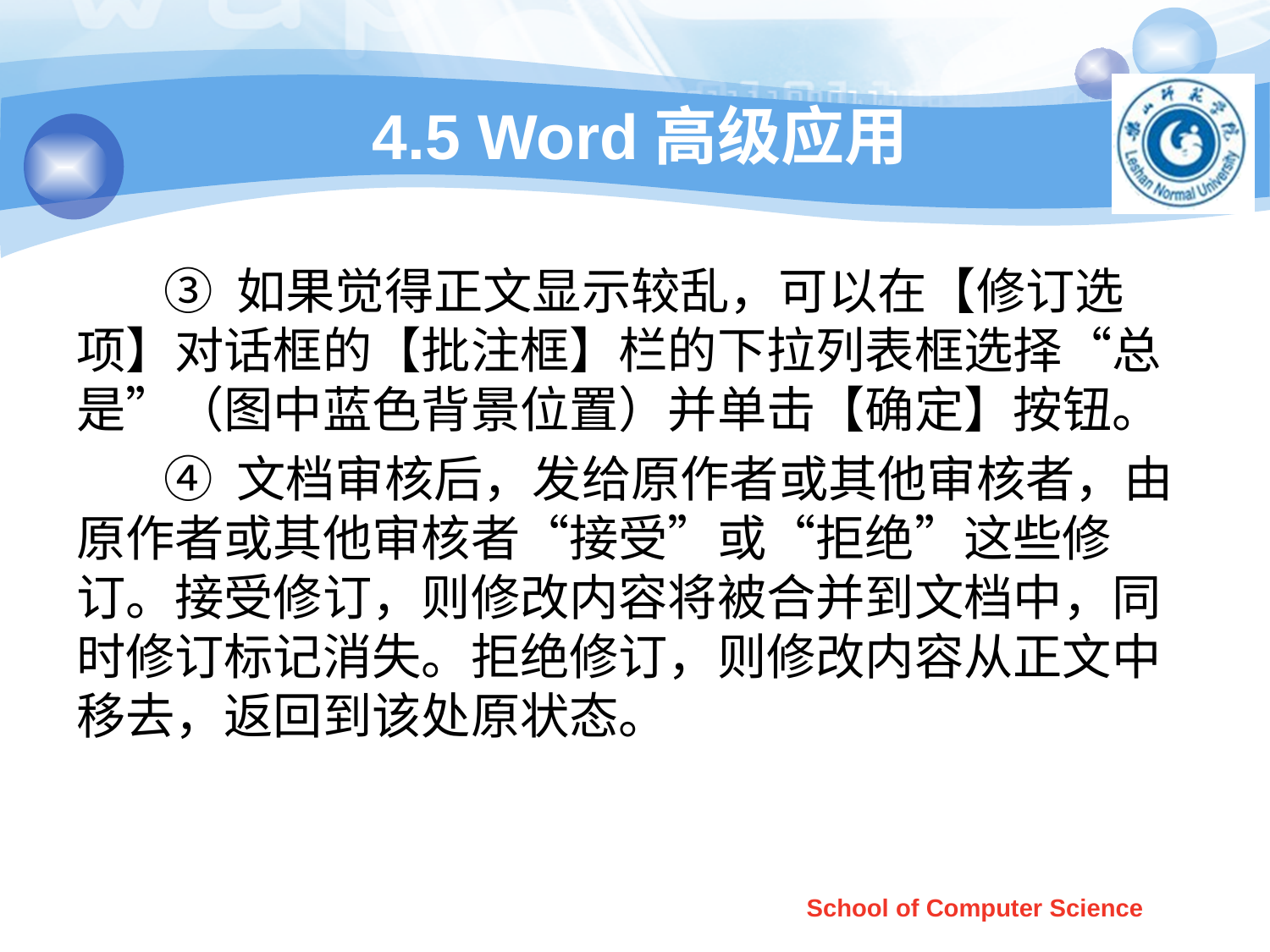

# 4.5 Word高级应用
        ③ 如果觉得正文显示较乱，可以在【修订选项】对话框的【批注框】栏的下拉列表框选择“总是”（图中蓝色背景位置）并单击【确定】按钮。
        ④ 文档审核后，发给原作者或其他审核者，由原作者或其他审核者“接受”或“拒绝”这些修订。接受修订，则修改内容将被合并到文档中，同时修订标记消失。拒绝修订，则修改内容从正文中移去，返回到该处原状态。

School of Computer Science